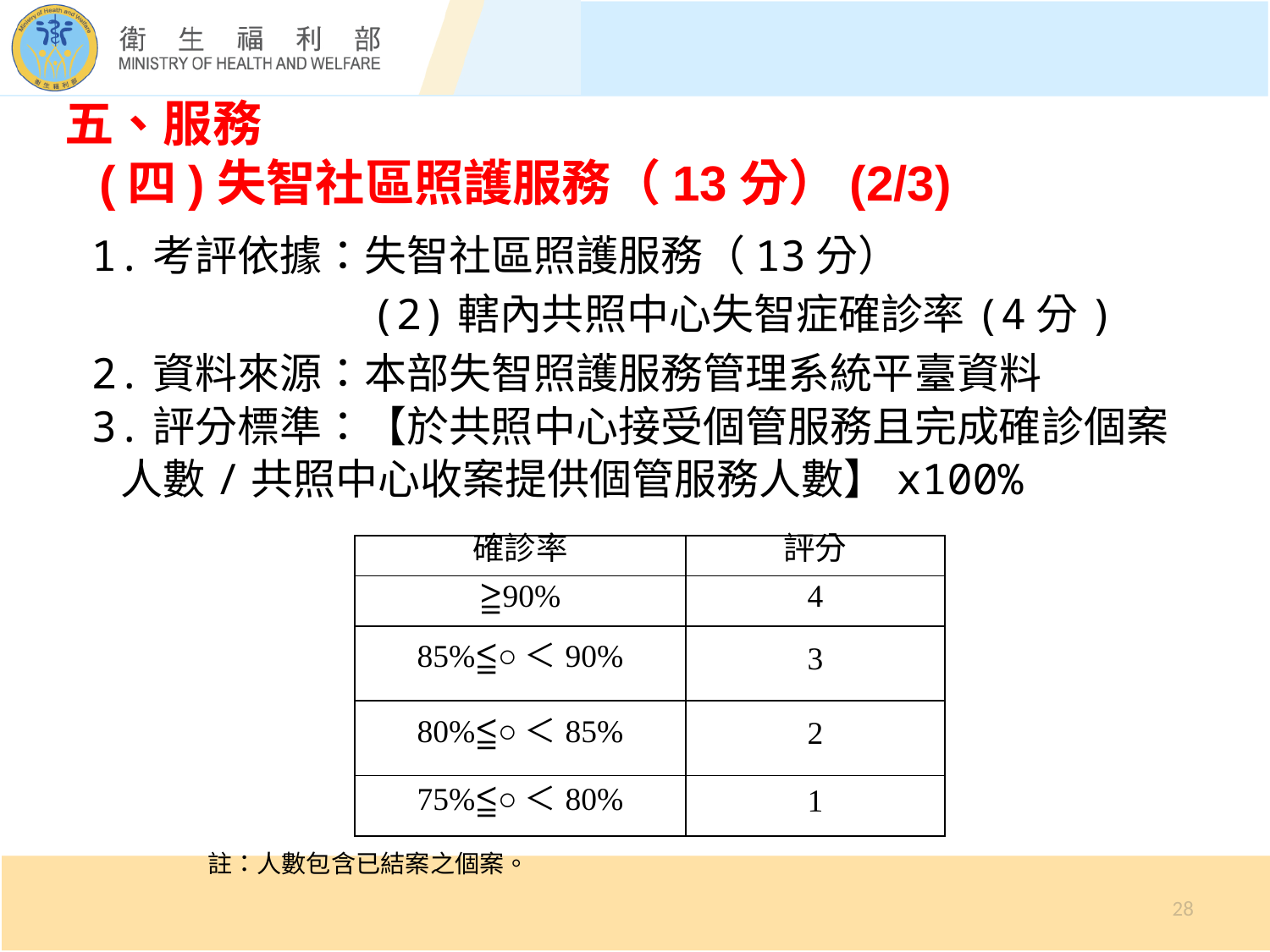

# 五、服務 (四)失智社區照護服務（13分）(2/3)
1.考評依據：失智社區照護服務（13分）
           (2)轄內共照中心失智症確診率(4分)
2.資料來源：本部失智照護服務管理系統平臺資料
3.評分標準：【於共照中心接受個管服務且完成確診個案
  人數/共照中心收案提供個管服務人數】x100%

                    註：人數包含已結案之個案。

| 確診率 | 評分 |
| --- | --- |
| ≧90% | 4 |
| 85%≦○＜90% | 3 |
| 80%≦○＜85% | 2 |
| 75%≦○＜80% | 1 |
28